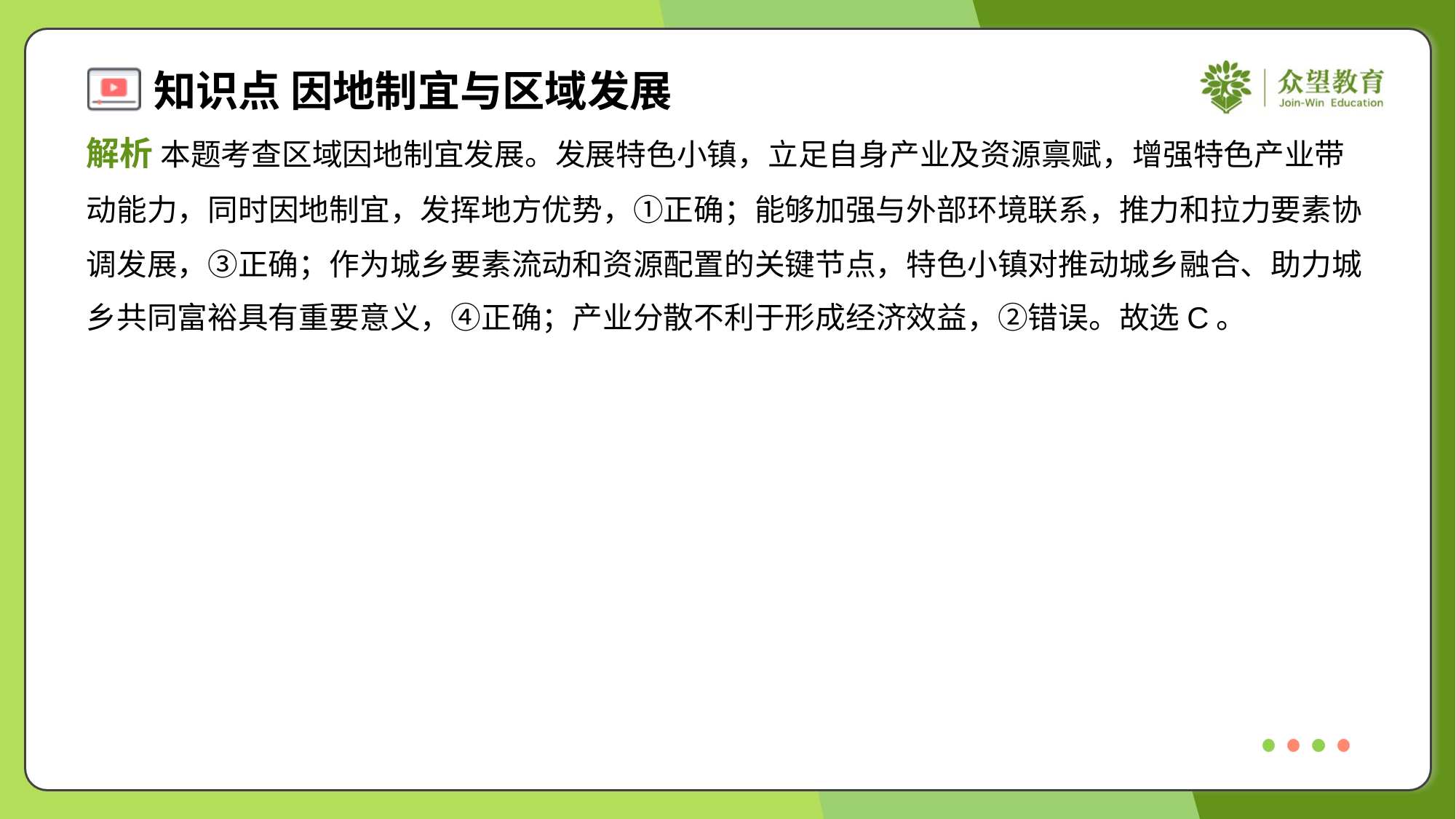

解析 本题考查区域因地制宜发展。发展特色小镇，立足自身产业及资源禀赋，增强特色产业带
动能力，同时因地制宜，发挥地方优势，①正确；能够加强与外部环境联系，推力和拉力要素协
调发展，③正确；作为城乡要素流动和资源配置的关键节点，特色小镇对推动城乡融合、助力城
乡共同富裕具有重要意义，④正确；产业分散不利于形成经济效益，②错误。故选C。